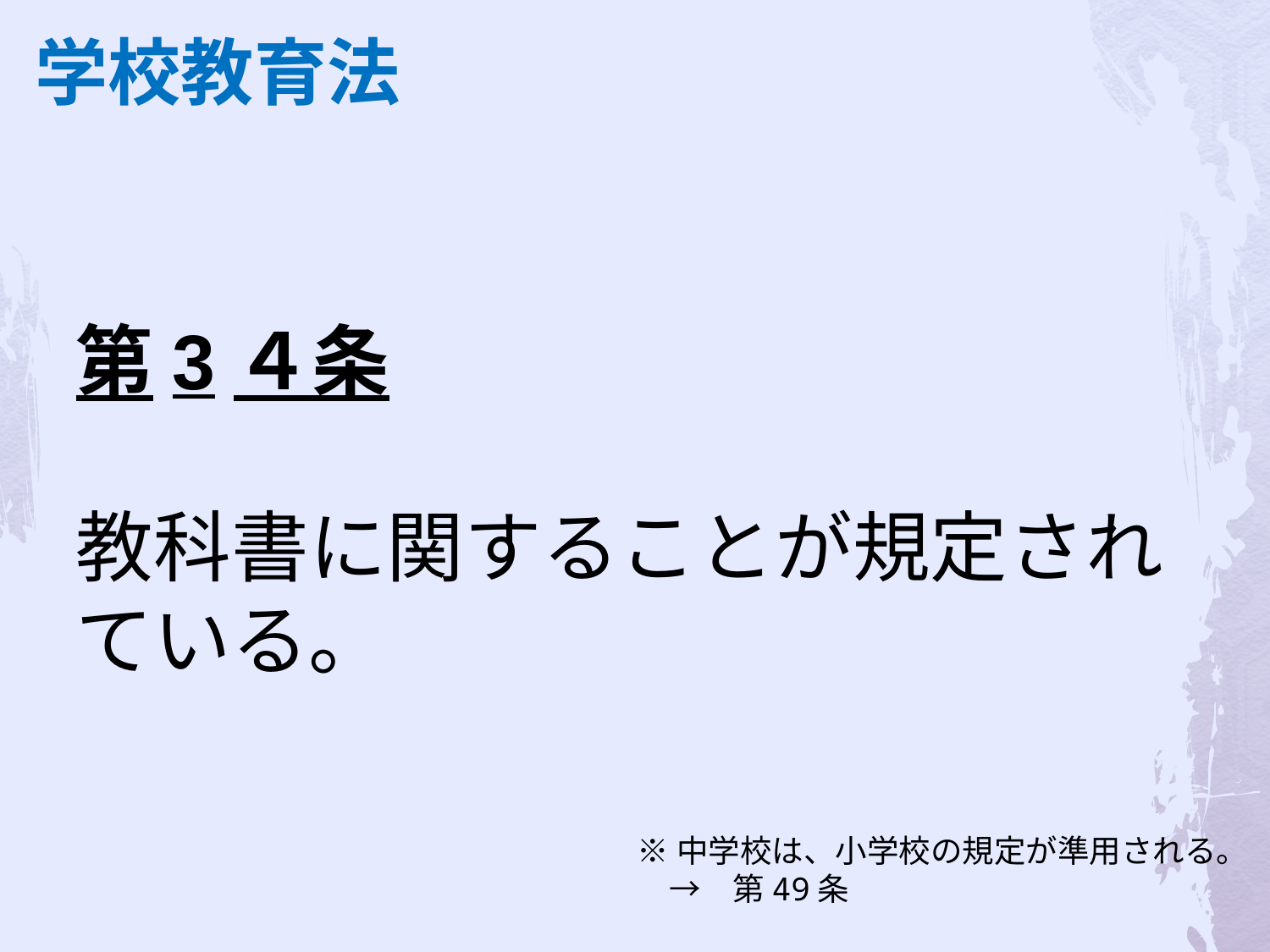

学校教育法
第3４条

教科書に関することが規定されている。
※中学校は、小学校の規定が準用される。
　→　第49条